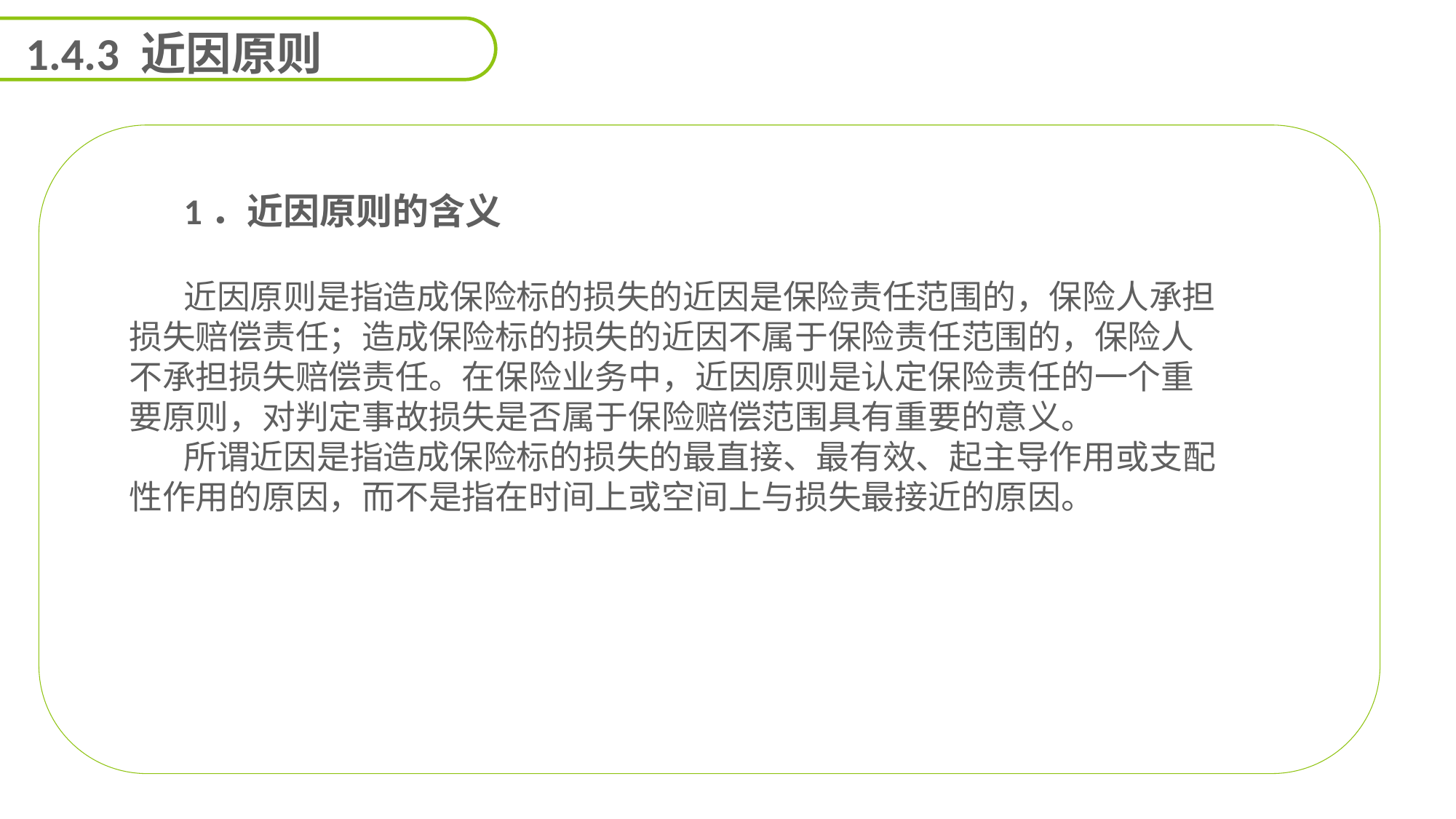

1.4.3 近因原则

1．近因原则的含义

近因原则是指造成保险标的损失的近因是保险责任范围的，保险人承担损失赔偿责任；造成保险标的损失的近因不属于保险责任范围的，保险人不承担损失赔偿责任。在保险业务中，近因原则是认定保险责任的一个重要原则，对判定事故损失是否属于保险赔偿范围具有重要的意义。
所谓近因是指造成保险标的损失的最直接、最有效、起主导作用或支配性作用的原因，而不是指在时间上或空间上与损失最接近的原因。
能力
目标
延迟符